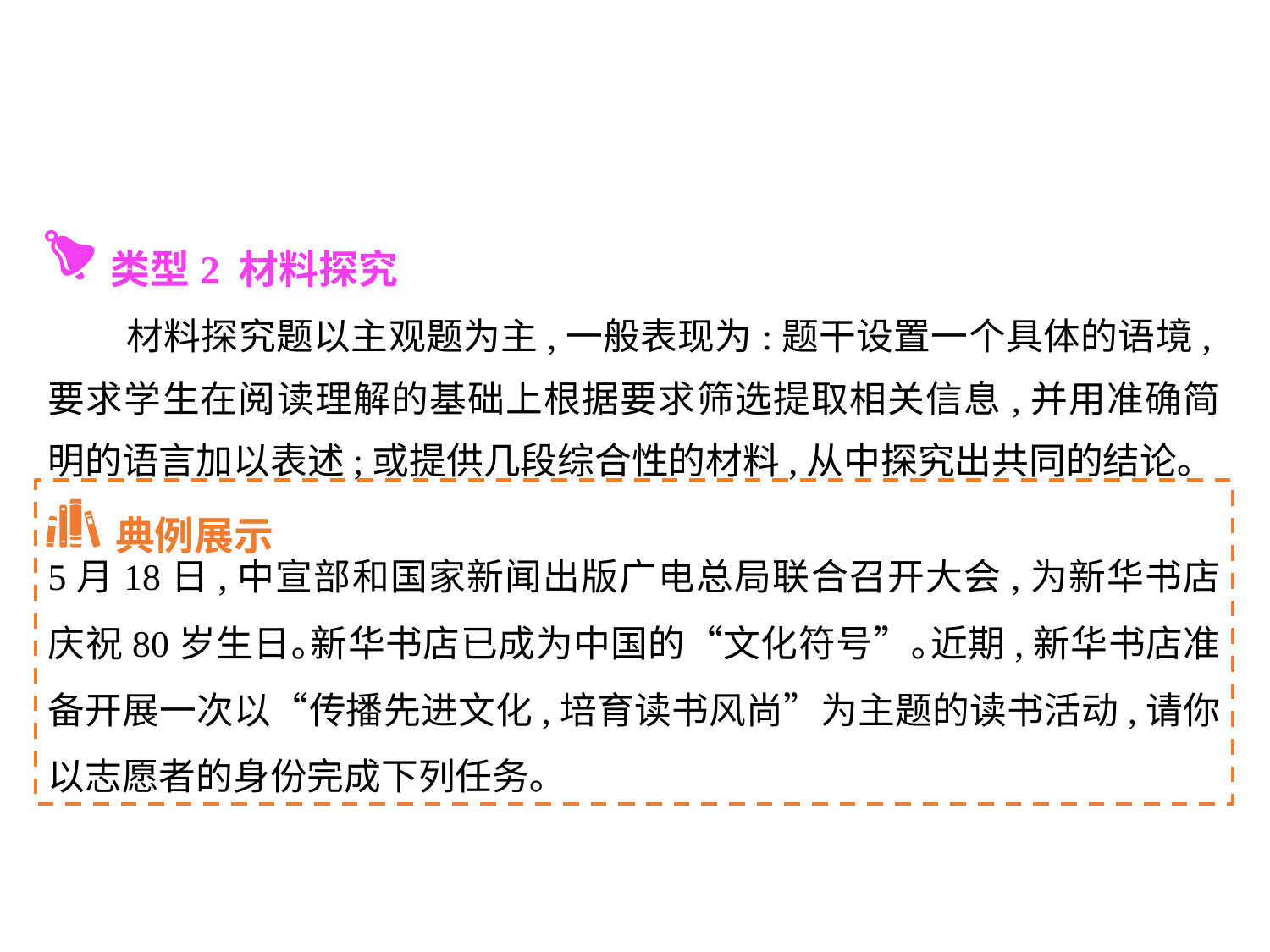

类型2 材料探究

        材料探究题以主观题为主,一般表现为:题干设置一个具体的语境,要求学生在阅读理解的基础上根据要求筛选提取相关信息,并用准确简明的语言加以表述;或提供几段综合性的材料,从中探究出共同的结论｡
       典例展示

5月18日,中宣部和国家新闻出版广电总局联合召开大会,为新华书店庆祝80岁生日｡新华书店已成为中国的“文化符号”｡近期,新华书店准备开展一次以“传播先进文化,培育读书风尚”为主题的读书活动,请你以志愿者的身份完成下列任务｡